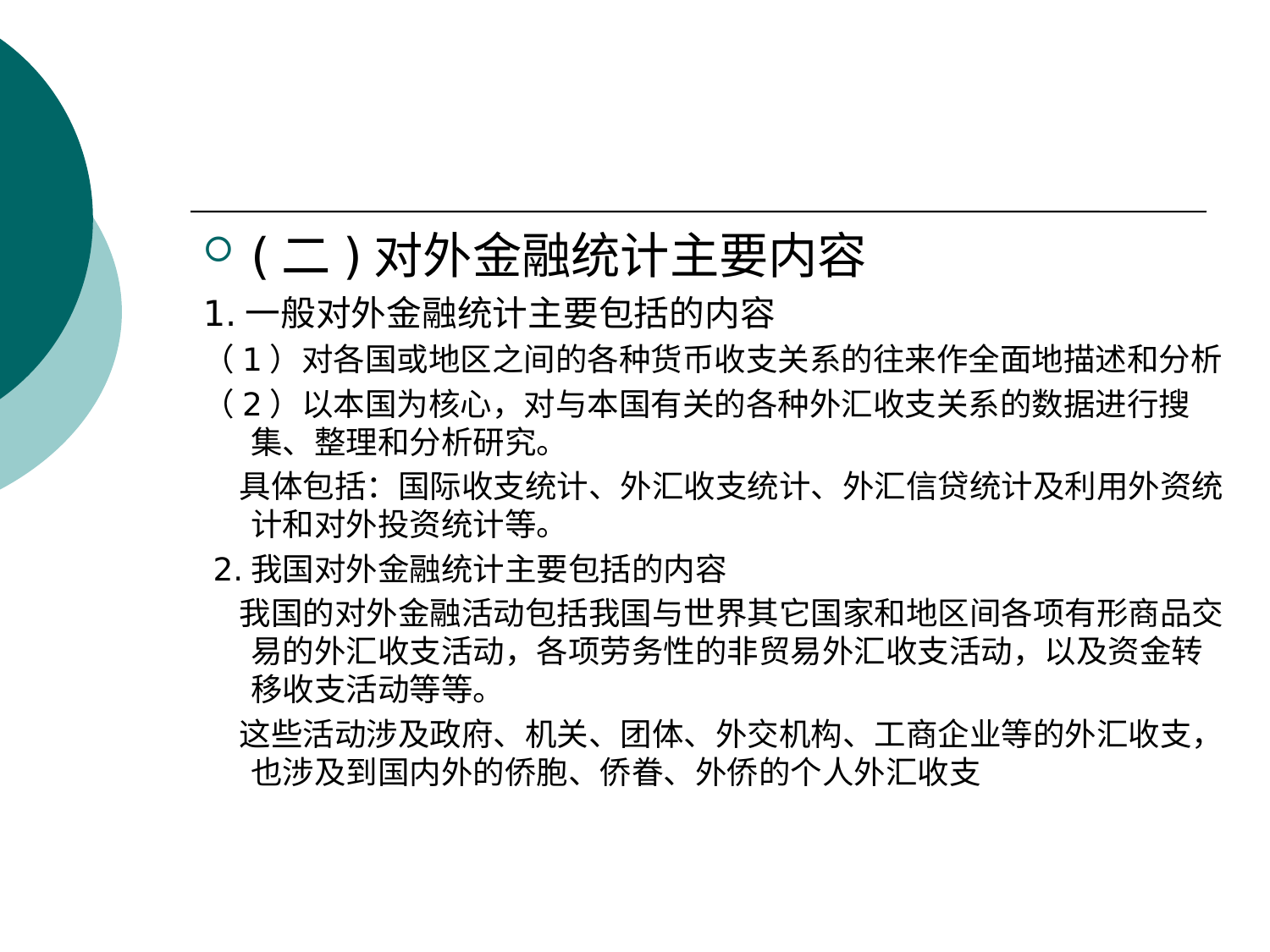

#
(二)对外金融统计主要内容
1.一般对外金融统计主要包括的内容
（1）对各国或地区之间的各种货币收支关系的往来作全面地描述和分析
（2）以本国为核心，对与本国有关的各种外汇收支关系的数据进行搜集、整理和分析研究。
    具体包括：国际收支统计、外汇收支统计、外汇信贷统计及利用外资统计和对外投资统计等。
 2.我国对外金融统计主要包括的内容
    我国的对外金融活动包括我国与世界其它国家和地区间各项有形商品交易的外汇收支活动，各项劳务性的非贸易外汇收支活动，以及资金转移收支活动等等。
    这些活动涉及政府、机关、团体、外交机构、工商企业等的外汇收支，也涉及到国内外的侨胞、侨眷、外侨的个人外汇收支